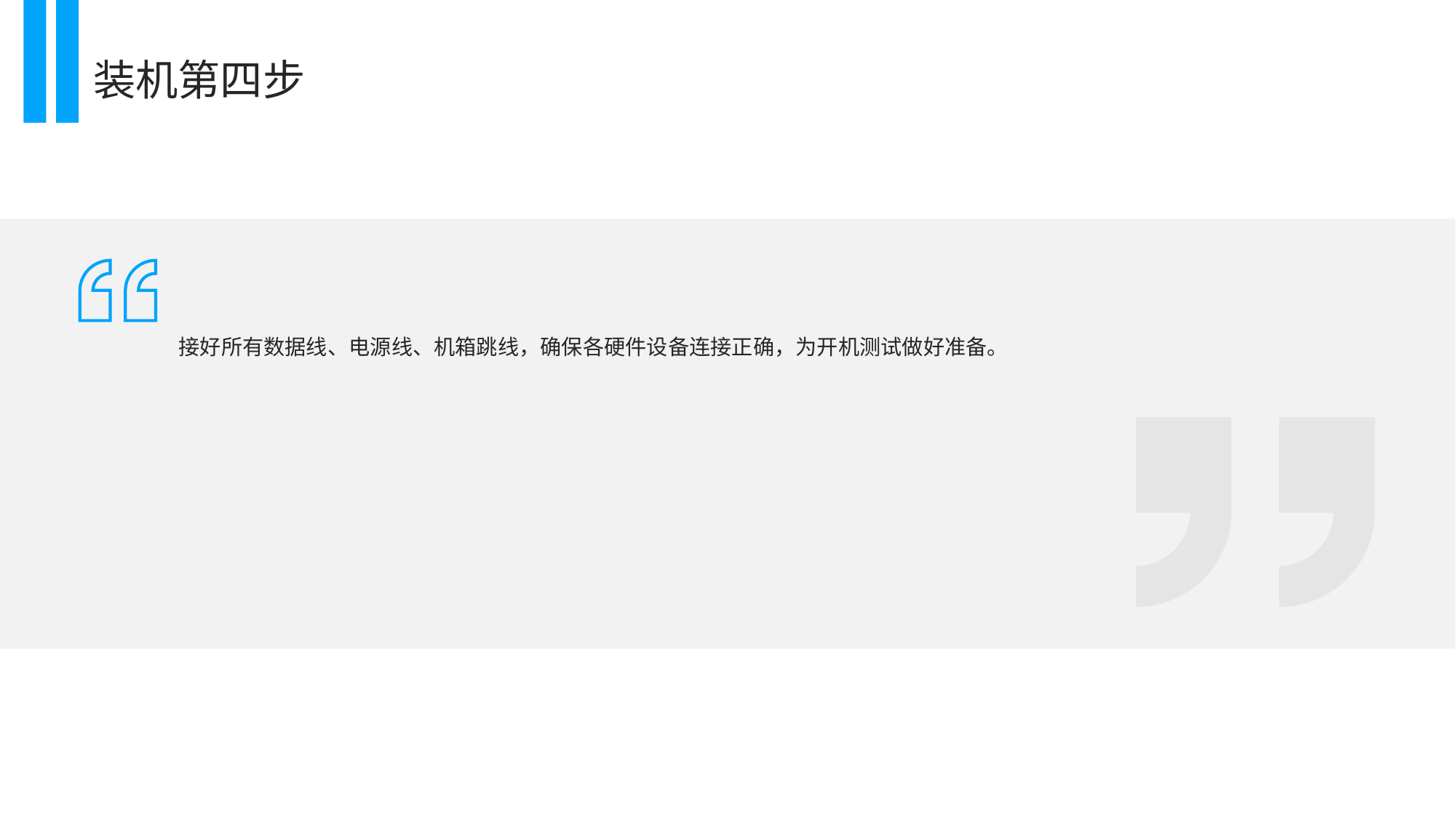

装机第四步

接好所有数据线、电源线、机箱跳线，确保各硬件设备连接正确，为开机测试做好准备。